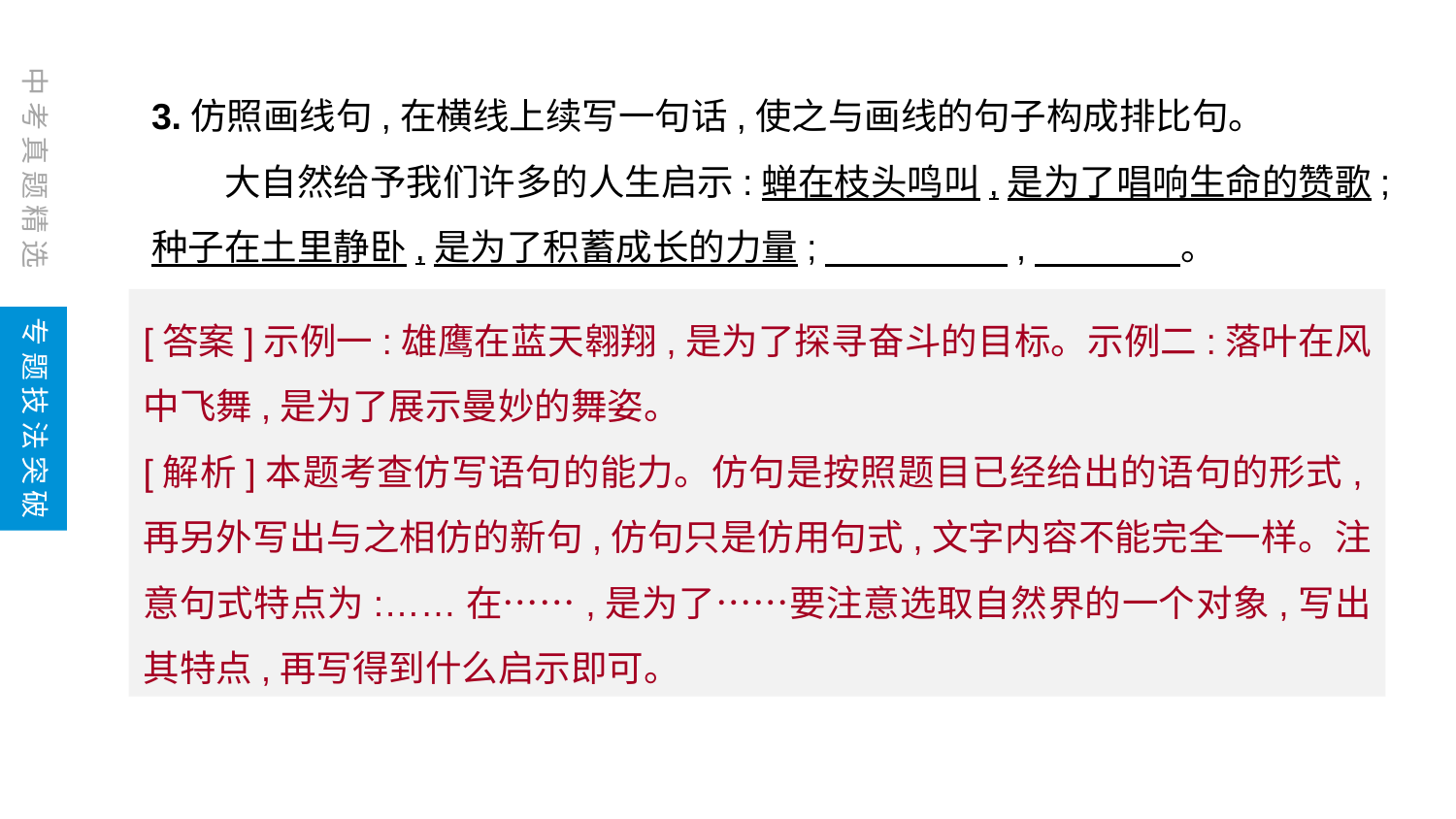

中考真题精选
3.仿照画线句,在横线上续写一句话,使之与画线的句子构成排比句。
　　大自然给予我们许多的人生启示:蝉在枝头鸣叫,是为了唱响生命的赞歌;种子在土里静卧,是为了积蓄成长的力量;　　　　　,　　　　。
[答案]示例一:雄鹰在蓝天翱翔,是为了探寻奋斗的目标。示例二:落叶在风中飞舞,是为了展示曼妙的舞姿。
[解析]本题考查仿写语句的能力。仿句是按照题目已经给出的语句的形式,再另外写出与之相仿的新句,仿句只是仿用句式,文字内容不能完全一样。注意句式特点为:……在……,是为了……要注意选取自然界的一个对象,写出其特点,再写得到什么启示即可。

专题技法突破